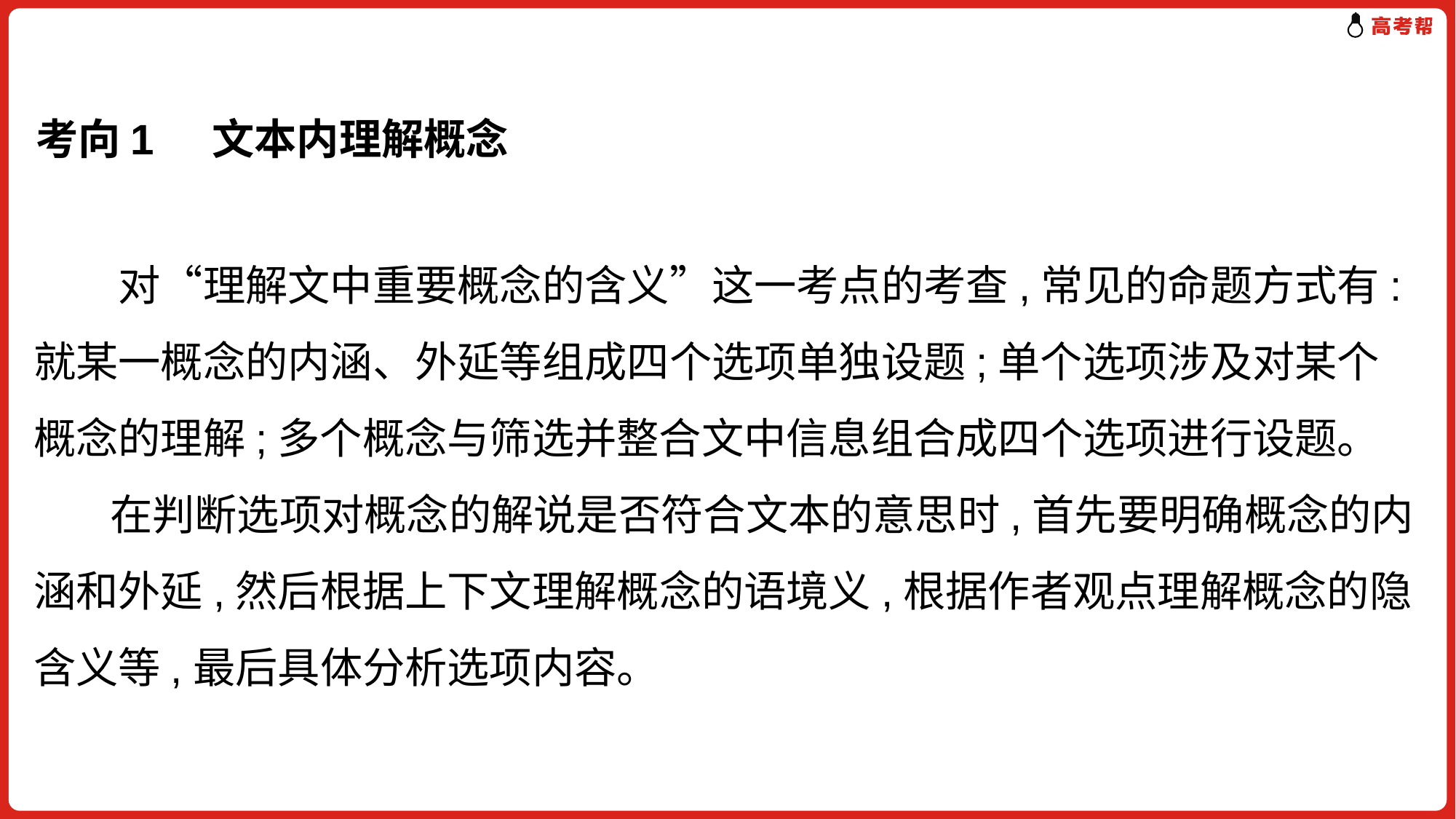

考向1    文本内理解概念
　　对“理解文中重要概念的含义”这一考点的考查,常见的命题方式有:就某一概念的内涵、外延等组成四个选项单独设题;单个选项涉及对某个概念的理解;多个概念与筛选并整合文中信息组合成四个选项进行设题。
       在判断选项对概念的解说是否符合文本的意思时,首先要明确概念的内涵和外延,然后根据上下文理解概念的语境义,根据作者观点理解概念的隐含义等,最后具体分析选项内容。